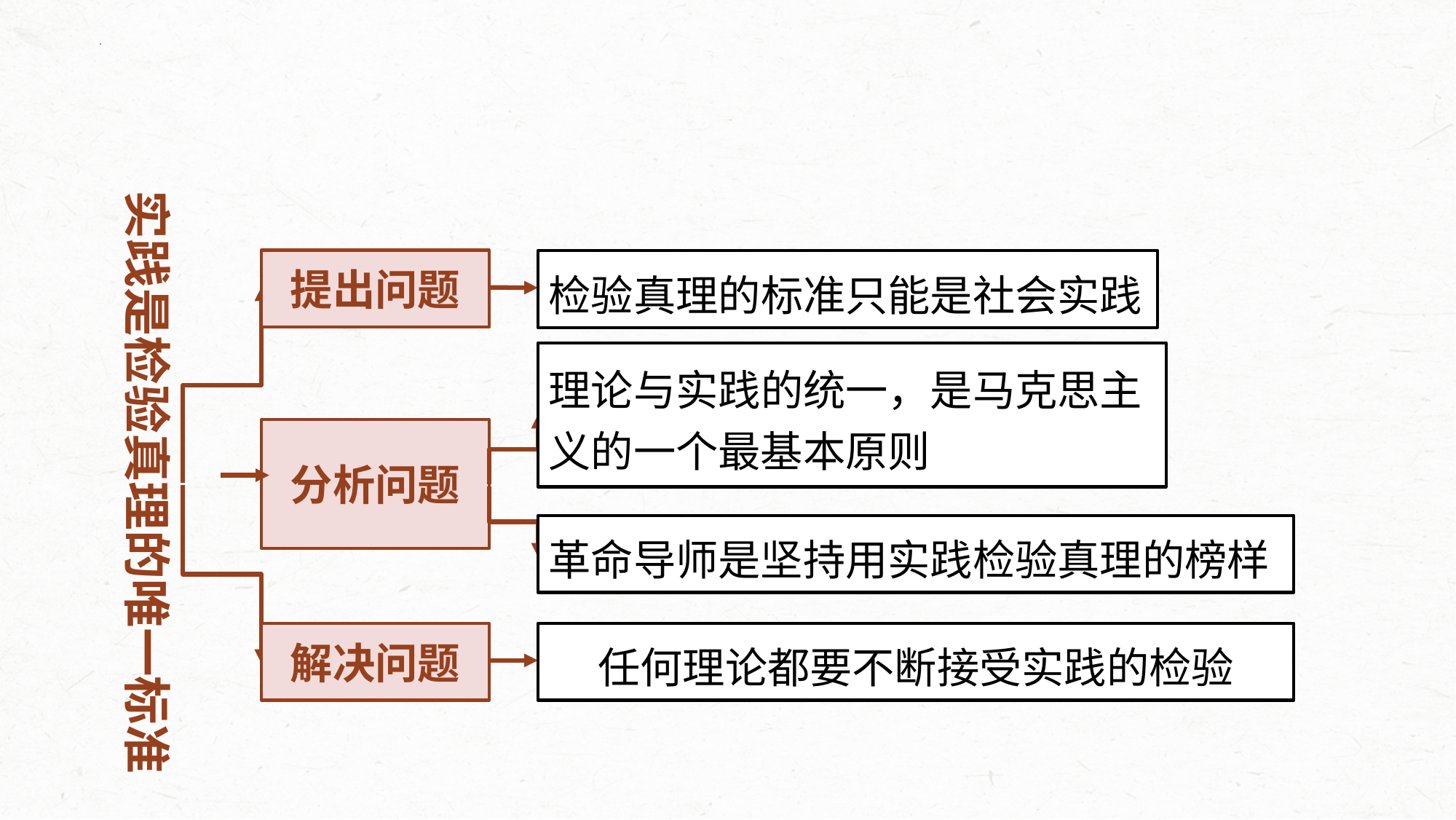

实践是检验真理的唯一标准
提出问题
检验真理的标准只能是社会实践
理论与实践的统一，是马克思主义的一个最基本原则
分析问题
革命导师是坚持用实践检验真理的榜样
解决问题
任何理论都要不断接受实践的检验